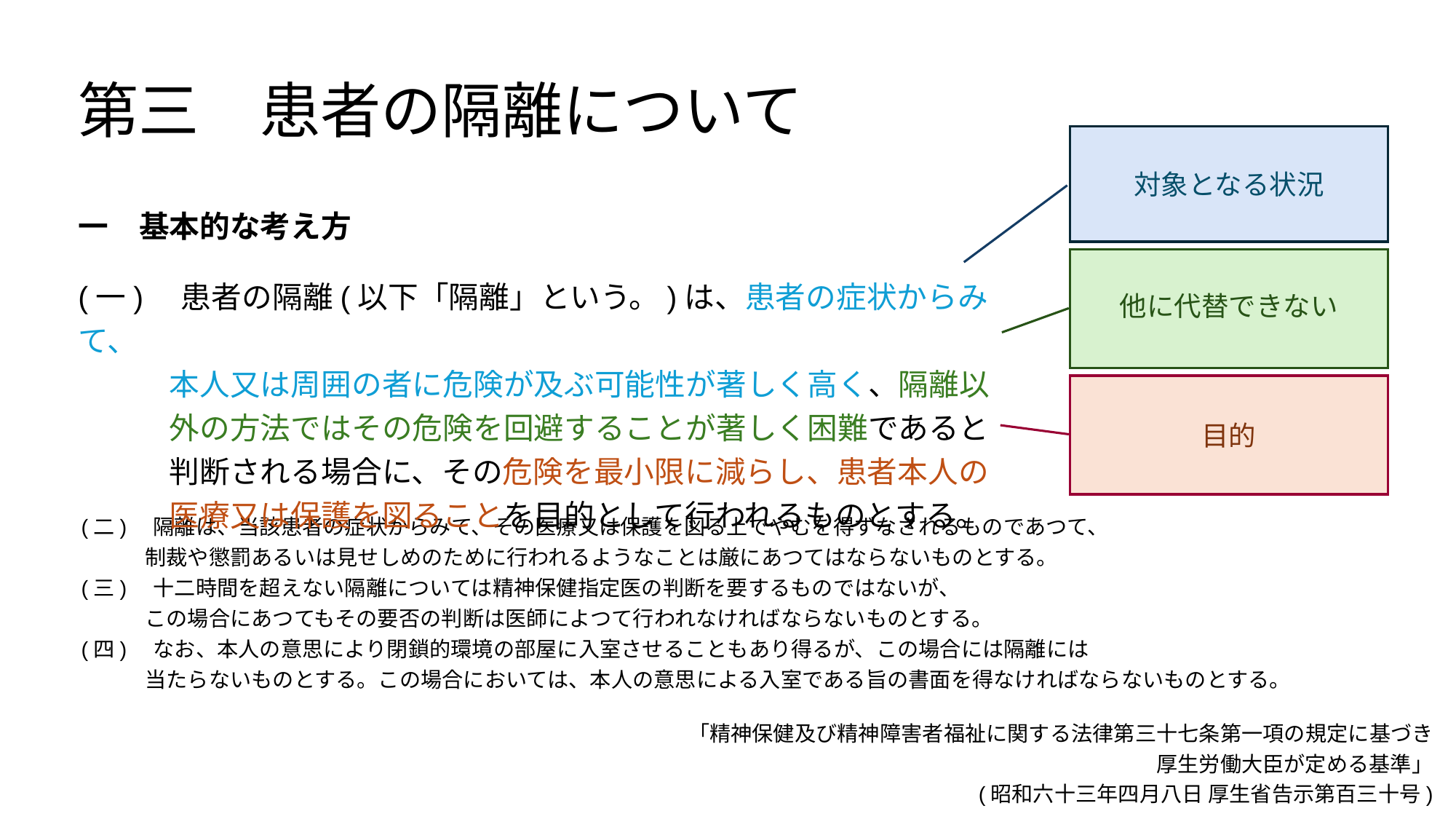

第三　患者の隔離について

対象となる状況
一　基本的な考え方

(一)　患者の隔離(以下「隔離」という。)は、患者の症状からみて、
　　　本人又は周囲の者に危険が及ぶ可能性が著しく高く、隔離以
　　　外の方法ではその危険を回避することが著しく困難であると
　　　判断される場合に、その危険を最小限に減らし、患者本人の
　　　医療又は保護を図ることを目的として行われるものとする。
他に代替できない
目的
(二)　隔離は、当該患者の症状からみて、その医療又は保護を図る上でやむを得ずなされるものであつて、
　　　制裁や懲罰あるいは見せしめのために行われるようなことは厳にあつてはならないものとする。
(三)　十二時間を超えない隔離については精神保健指定医の判断を要するものではないが、
　　　この場合にあつてもその要否の判断は医師によつて行われなければならないものとする。
(四)　なお、本人の意思により閉鎖的環境の部屋に入室させることもあり得るが、この場合には隔離には
　　　当たらないものとする。この場合においては、本人の意思による入室である旨の書面を得なければならないものとする。
「精神保健及び精神障害者福祉に関する法律第三十七条第一項の規定に基づき
厚生労働大臣が定める基準」
(昭和六十三年四月八日 厚生省告示第百三十号)